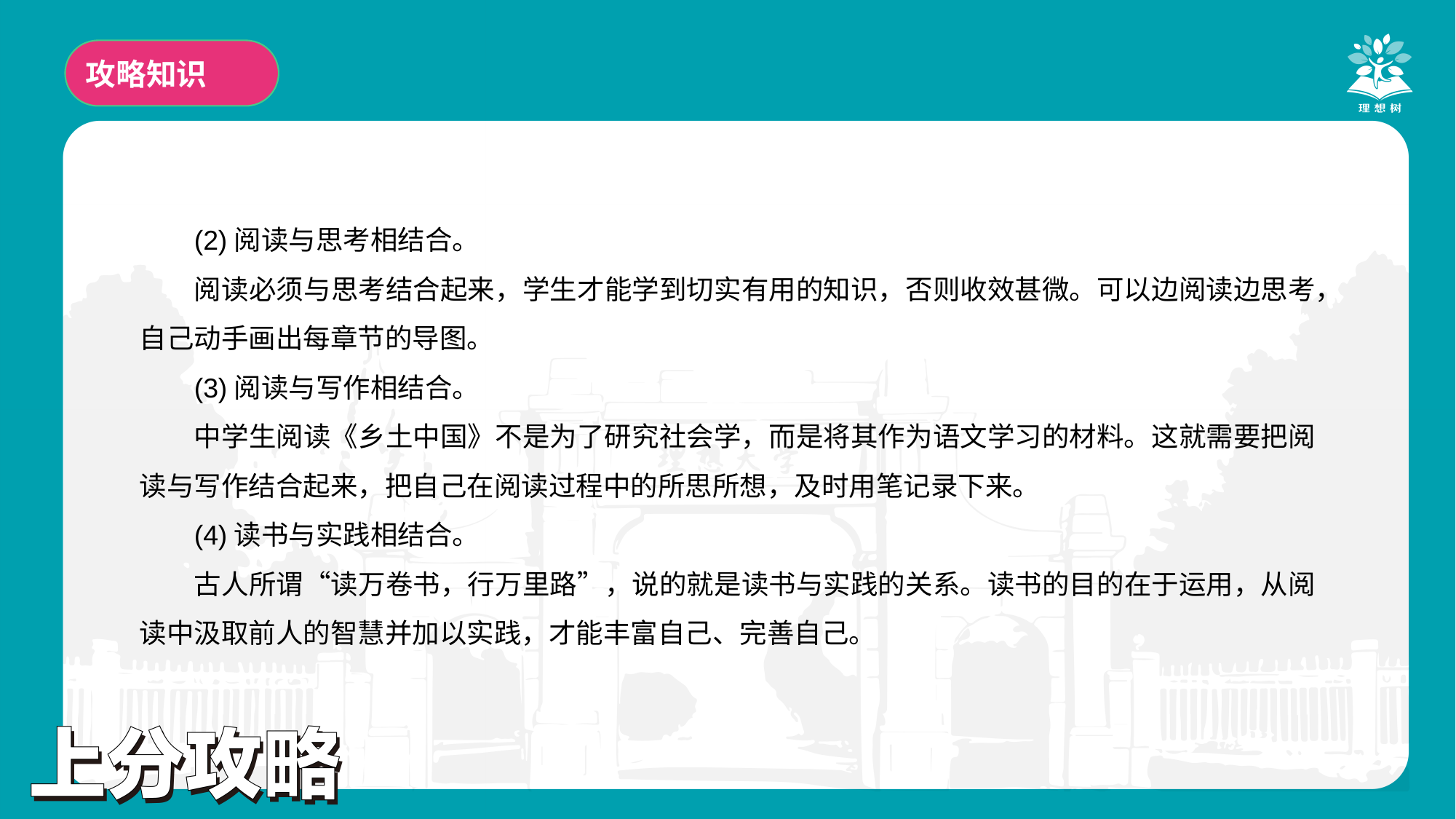

攻略知识
(2)阅读与思考相结合。
阅读必须与思考结合起来，学生才能学到切实有用的知识，否则收效甚微。可以边阅读边思考，自己动手画出每章节的导图。
(3)阅读与写作相结合。
中学生阅读《乡土中国》不是为了研究社会学，而是将其作为语文学习的材料。这就需要把阅读与写作结合起来，把自己在阅读过程中的所思所想，及时用笔记录下来。
(4)读书与实践相结合。
古人所谓“读万卷书，行万里路”，说的就是读书与实践的关系。读书的目的在于运用，从阅读中汲取前人的智慧并加以实践，才能丰富自己、完善自己。